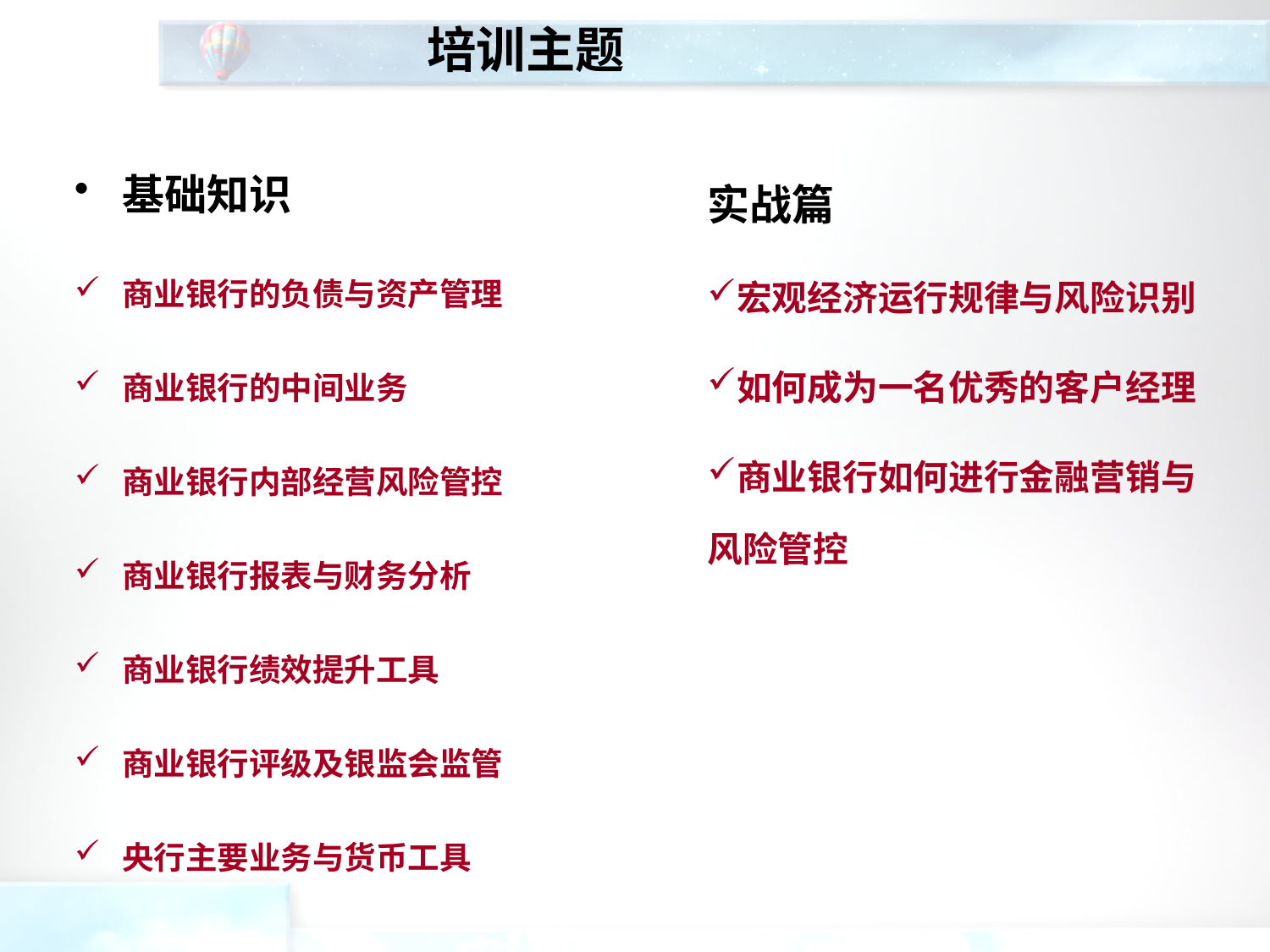

培训主题
基础知识
商业银行的负债与资产管理
商业银行的中间业务
商业银行内部经营风险管控
商业银行报表与财务分析
商业银行绩效提升工具
商业银行评级及银监会监管
央行主要业务与货币工具
实战篇
宏观经济运行规律与风险识别
如何成为一名优秀的客户经理
商业银行如何进行金融营销与风险管控